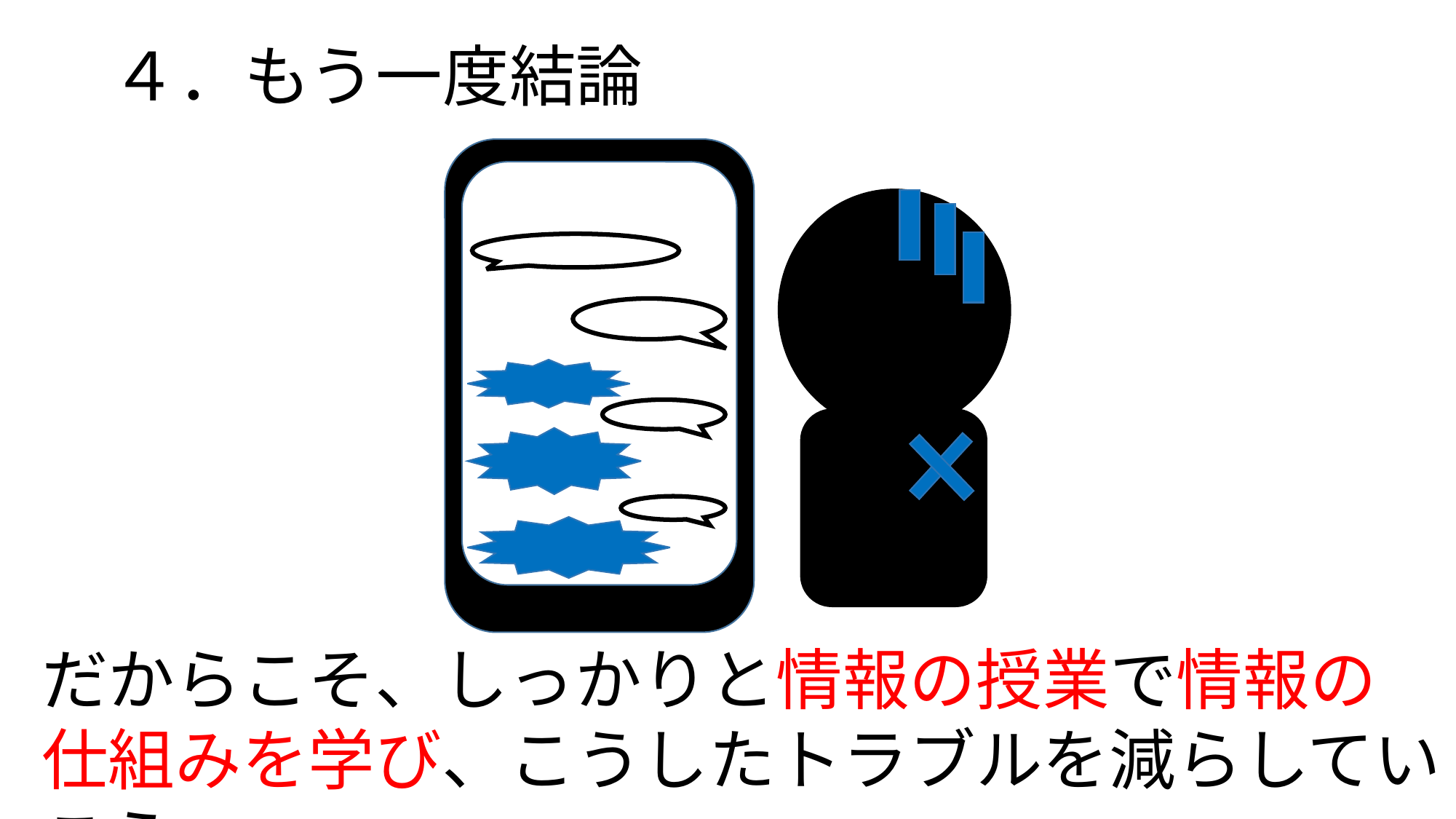

# ４．もう一度結論

だからこそ、しっかりと情報の授業で情報の
仕組みを学び、こうしたトラブルを減らしていこう。